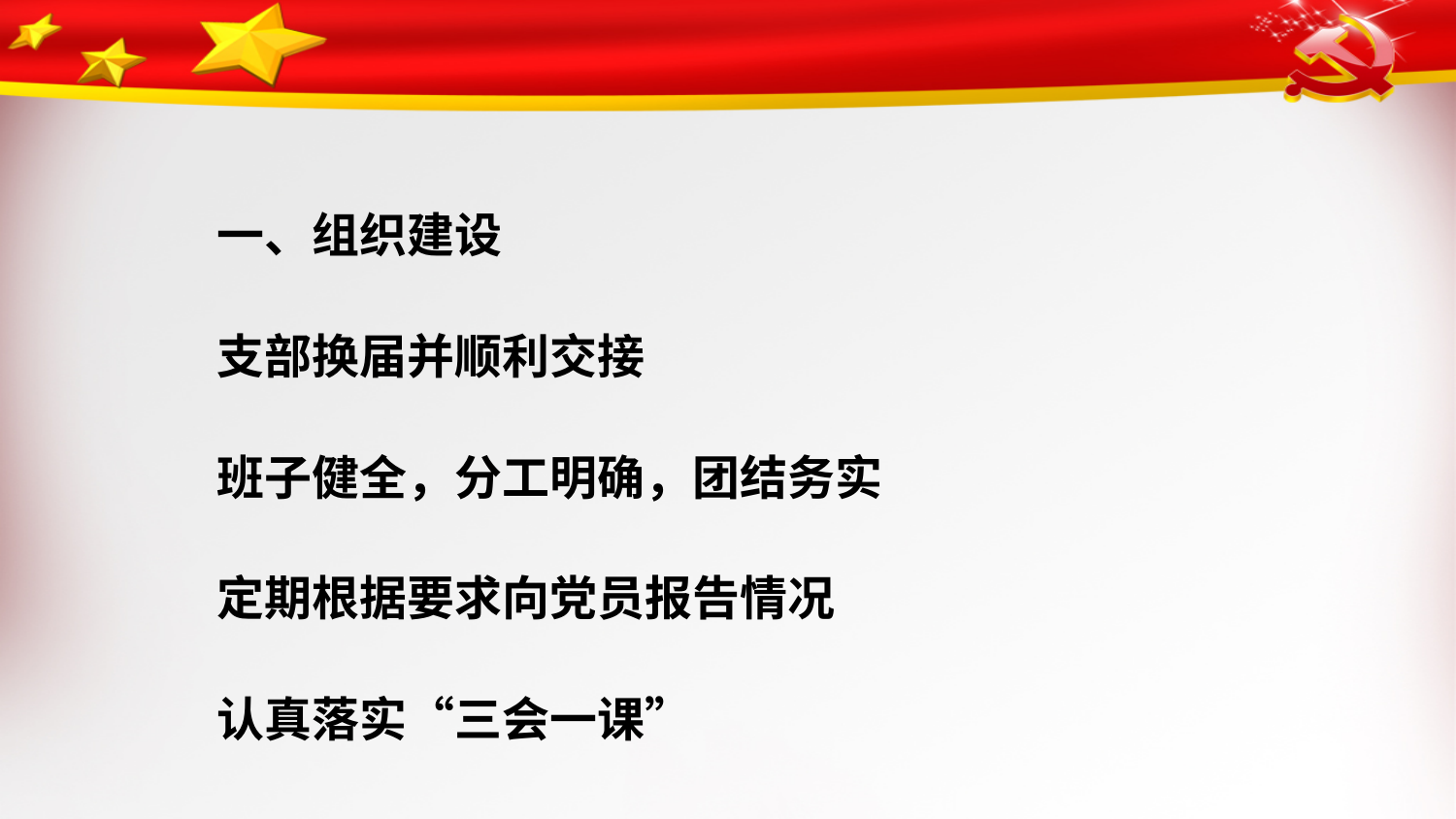

一、组织建设
支部换届并顺利交接
班子健全，分工明确，团结务实
定期根据要求向党员报告情况
认真落实“三会一课”